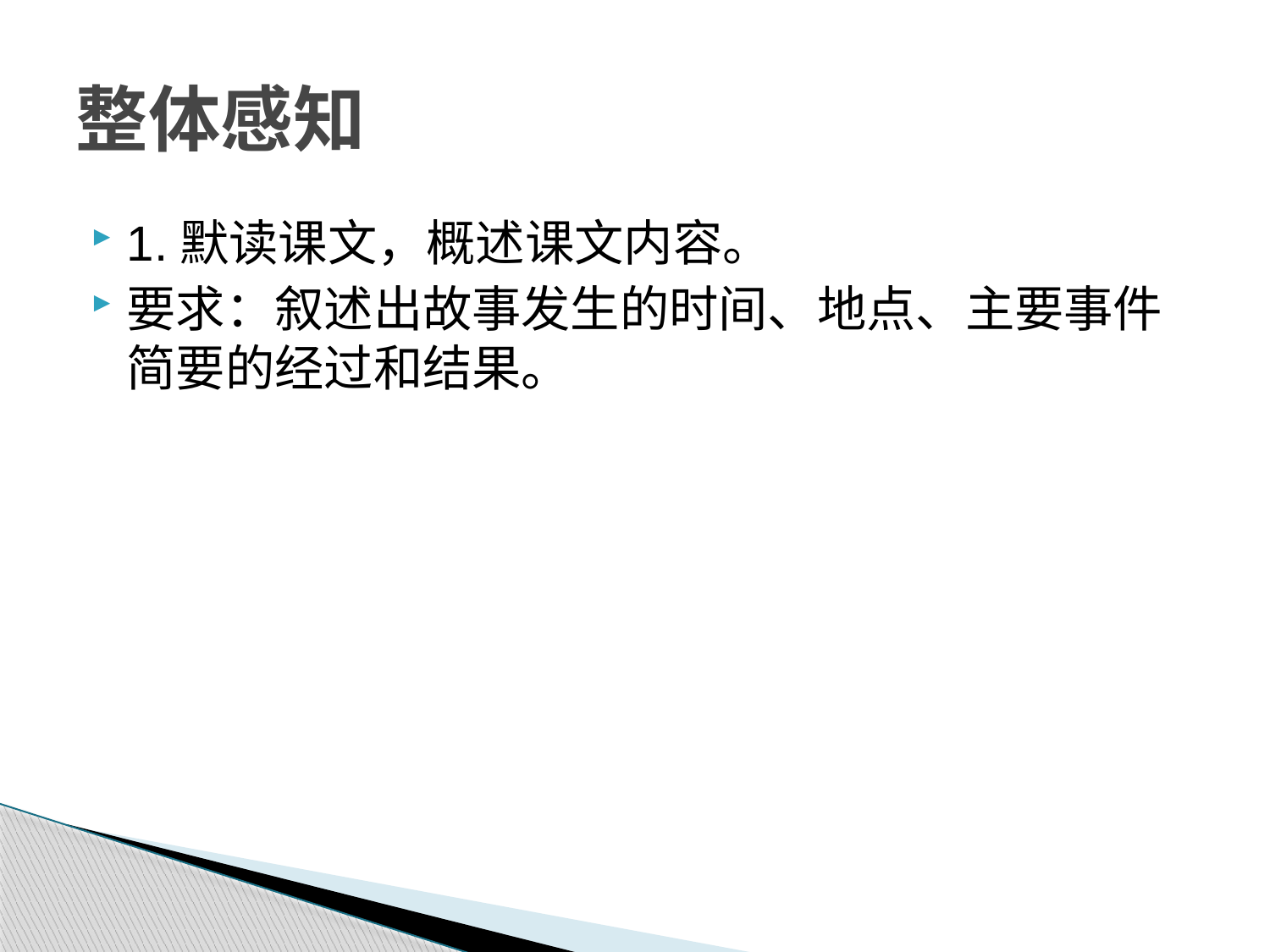

# 整体感知
1.默读课文，概述课文内容。
要求：叙述出故事发生的时间、地点、主要事件简要的经过和结果。